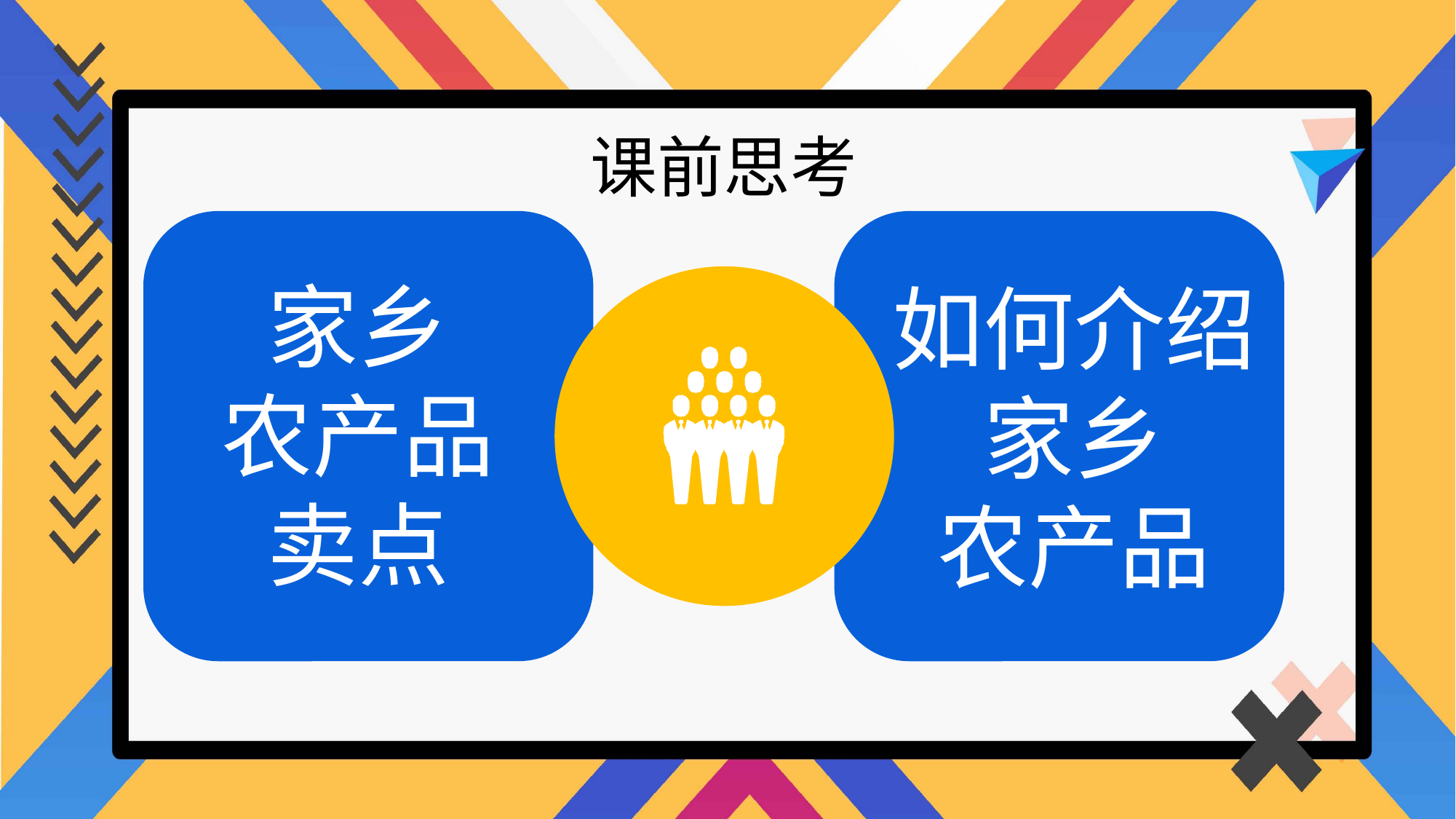

课前思考

家乡
农产品
卖点

如何介绍
家乡
农产品